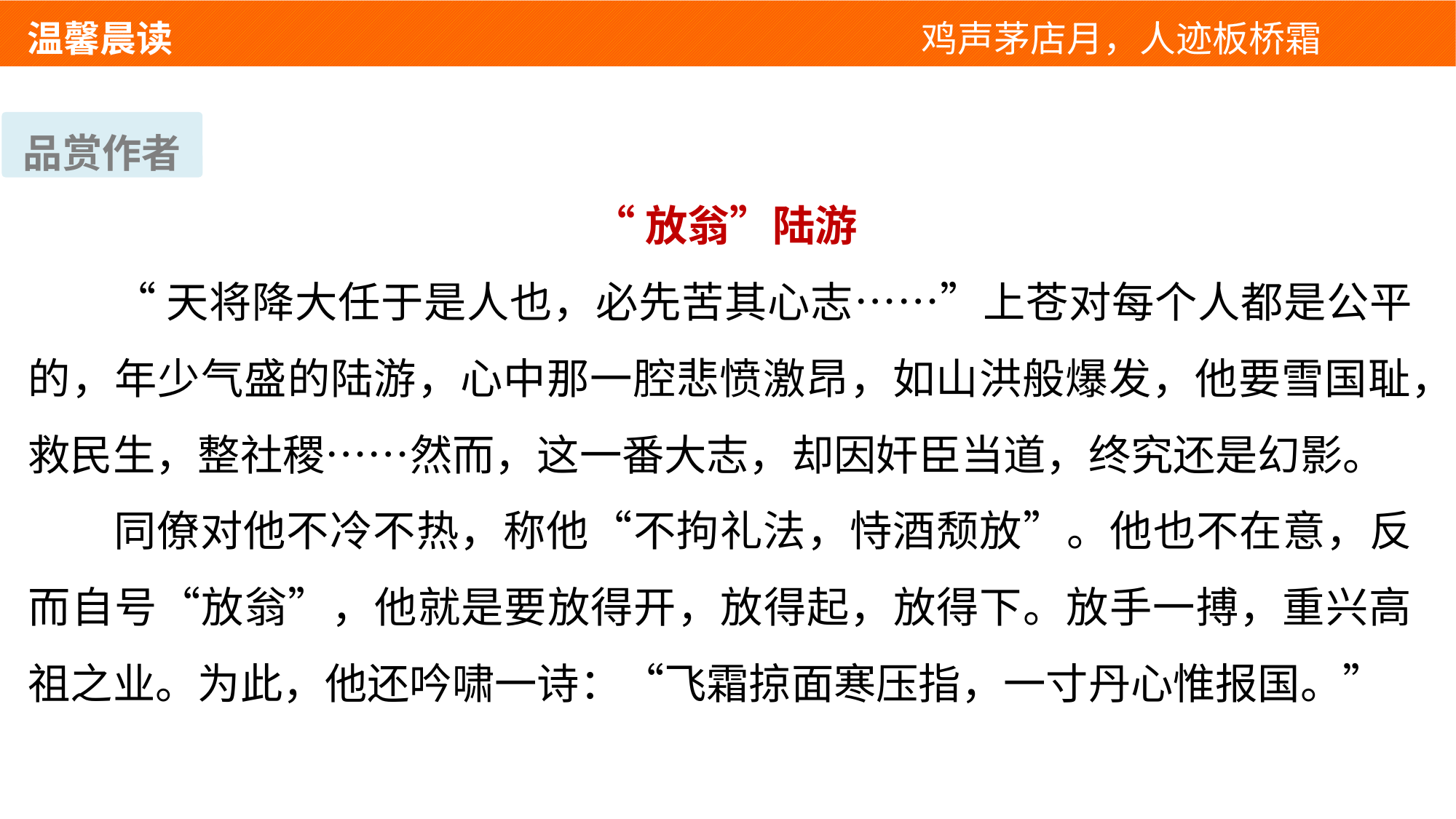

温馨晨读                                     　 　　　　　　　　　　　鸡声茅店月，人迹板桥霜
品赏作者
 “放翁”陆游
“天将降大任于是人也，必先苦其心志……”上苍对每个人都是公平的，年少气盛的陆游，心中那一腔悲愤激昂，如山洪般爆发，他要雪国耻，救民生，整社稷……然而，这一番大志，却因奸臣当道，终究还是幻影。
同僚对他不冷不热，称他“不拘礼法，恃酒颓放”。他也不在意，反而自号“放翁”，他就是要放得开，放得起，放得下。放手一搏，重兴高祖之业。为此，他还吟啸一诗：“飞霜掠面寒压指，一寸丹心惟报国。”